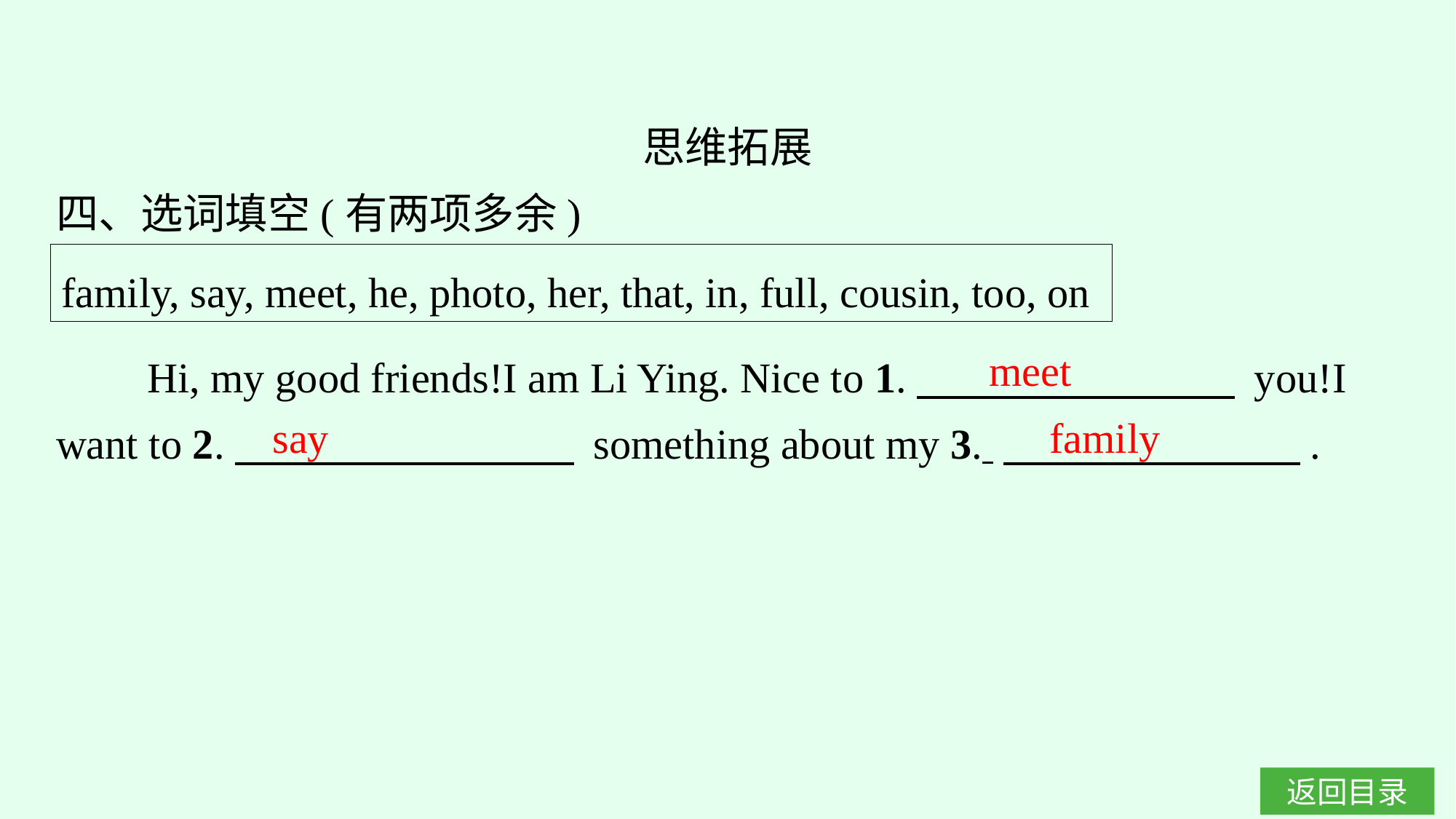

思维拓展
四、选词填空(有两项多余)
family, say, meet, he, photo, her, that, in, full, cousin, too, on
meet
Hi, my good friends!I am Li Ying. Nice to 1.　　　　　　　  you!I want to 2.　　　　　　　　 something about my 3. 　　　　　　　.
say
family